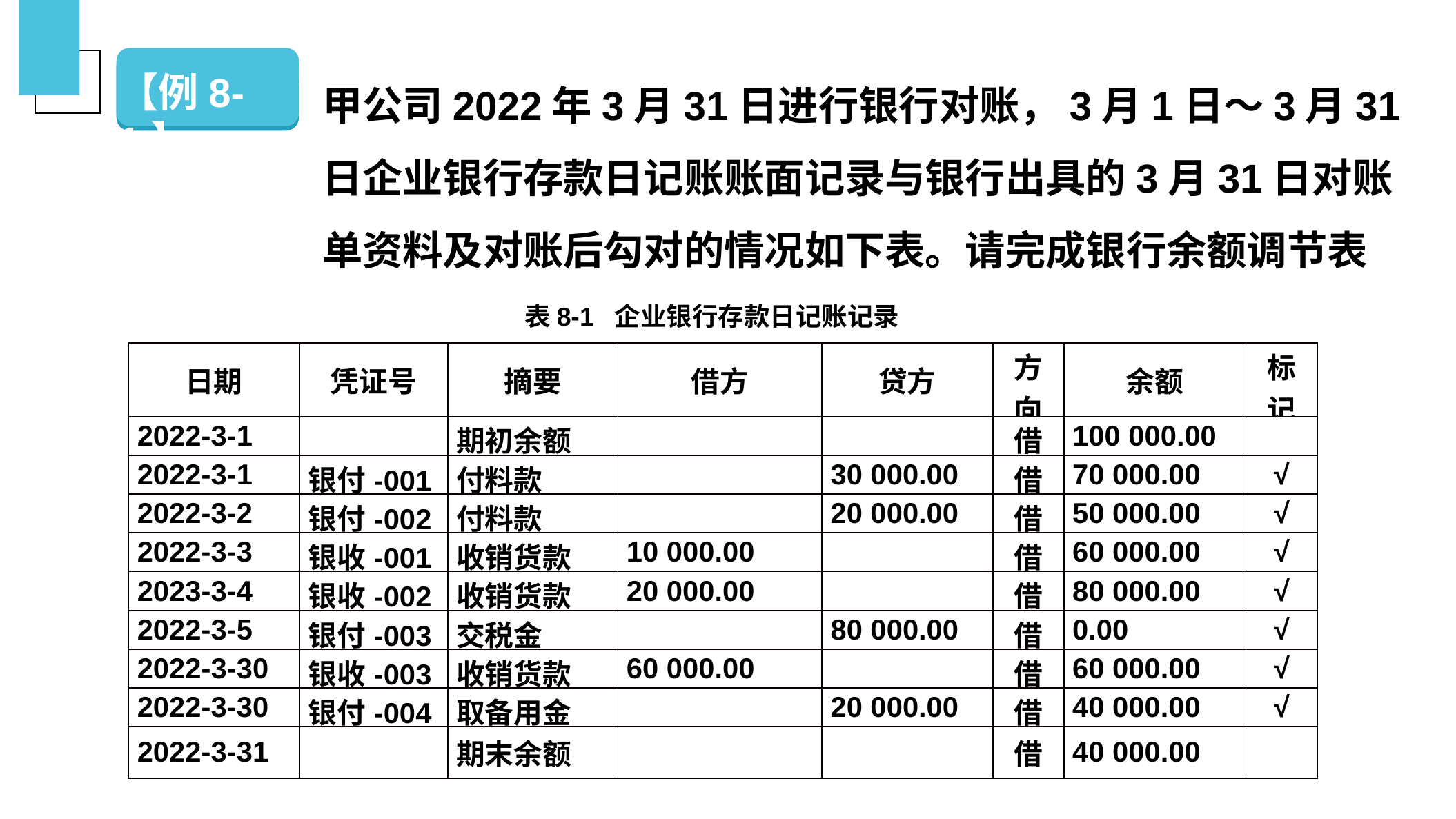

甲公司2022年3月31日进行银行对账，3月1日～3月31日企业银行存款日记账账面记录与银行出具的3月31日对账单资料及对账后勾对的情况如下表。请完成银行余额调节表
【例8-1】
（二）银行存款的清查
表8-1  企业银行存款日记账记录
| 日期 | 凭证号 | 摘要 | 借方 | 贷方 | 方向 | 余额 | 标记 |
| --- | --- | --- | --- | --- | --- | --- | --- |
| 2022-3-1 |  | 期初余额 |  |  | 借 | 100 000.00 |  |
| 2022-3-1 | 银付-001 | 付料款 |  | 30 000.00 | 借 | 70 000.00 | √ |
| 2022-3-2 | 银付-002 | 付料款 |  | 20 000.00 | 借 | 50 000.00 | √ |
| 2022-3-3 | 银收-001 | 收销货款 | 10 000.00 |  | 借 | 60 000.00 | √ |
| 2023-3-4 | 银收-002 | 收销货款 | 20 000.00 |  | 借 | 80 000.00 | √ |
| 2022-3-5 | 银付-003 | 交税金 |  | 80 000.00 | 借 | 0.00 | √ |
| 2022-3-30 | 银收-003 | 收销货款 | 60 000.00 |  | 借 | 60 000.00 | √ |
| 2022-3-30 | 银付-004 | 取备用金 |  | 20 000.00 | 借 | 40 000.00 | √ |
| 2022-3-31 |  | 期末余额 |  |  | 借 | 40 000.00 |  |